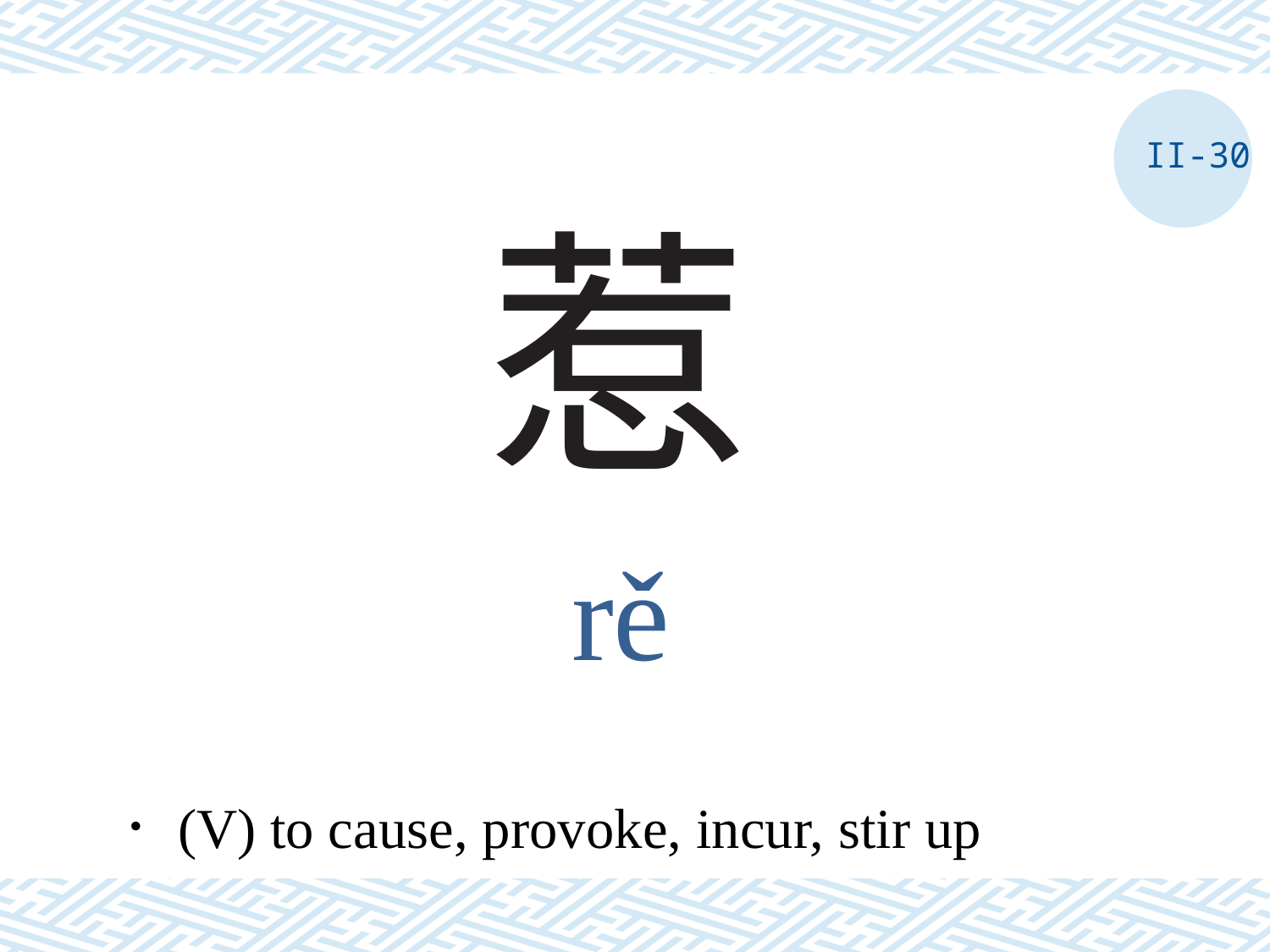

II-30

# 惹
rě
．(V) to cause, provoke, incur, stir up